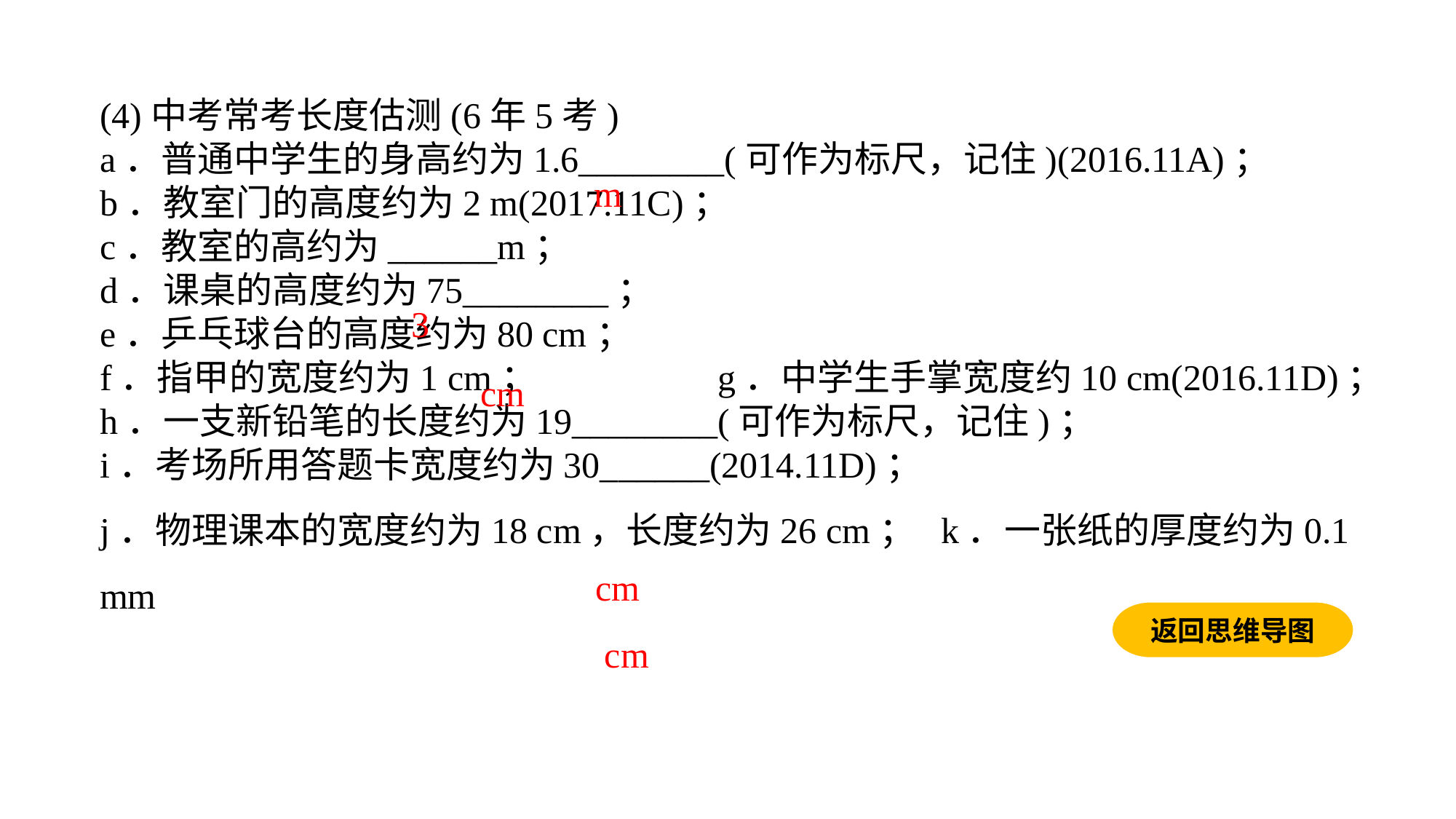

(4)中考常考长度估测(6年5考)a．普通中学生的身高约为1.6________(可作为标尺，记住)(2016.11A)；b．教室门的高度约为2 m(2017.11C)；c．教室的高约为______m；d．课桌的高度约为75________；e．乒乓球台的高度约为80 cm；f．指甲的宽度约为1 cm；                     g．中学生手掌宽度约10 cm(2016.11D)；h．一支新铅笔的长度约为19________(可作为标尺，记住)；i．考场所用答题卡宽度约为30______(2014.11D)；j．物理课本的宽度约为18 cm，长度约为26 cm；  k．一张纸的厚度约为0.1 mm
m
3
cm
cm
返回思维导图
cm